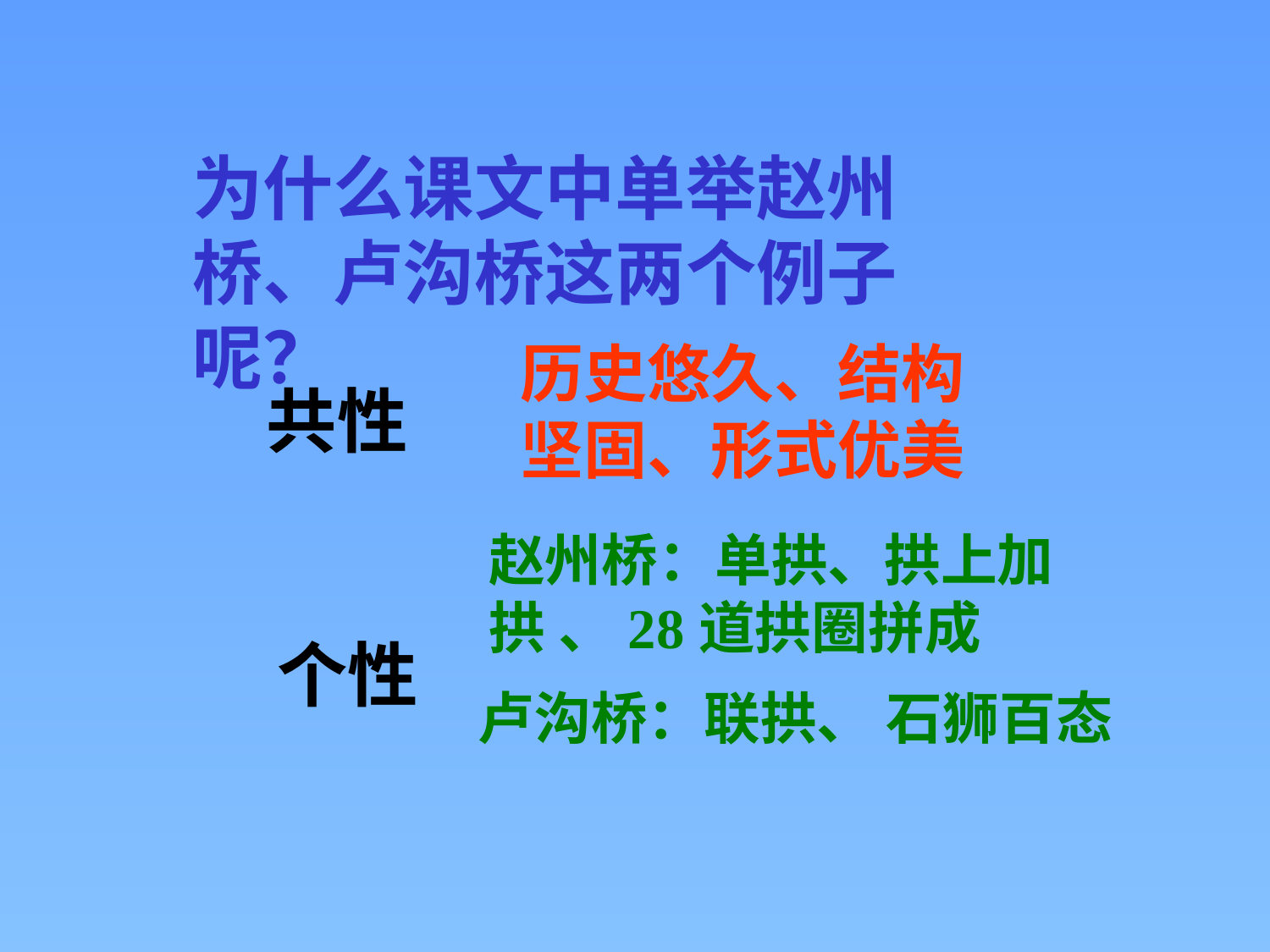

为什么课文中单举赵州桥、卢沟桥这两个例子呢？
历史悠久、结构坚固、形式优美
共性
赵州桥：单拱、拱上加拱 、28道拱圈拼成
个性
卢沟桥：联拱、 石狮百态